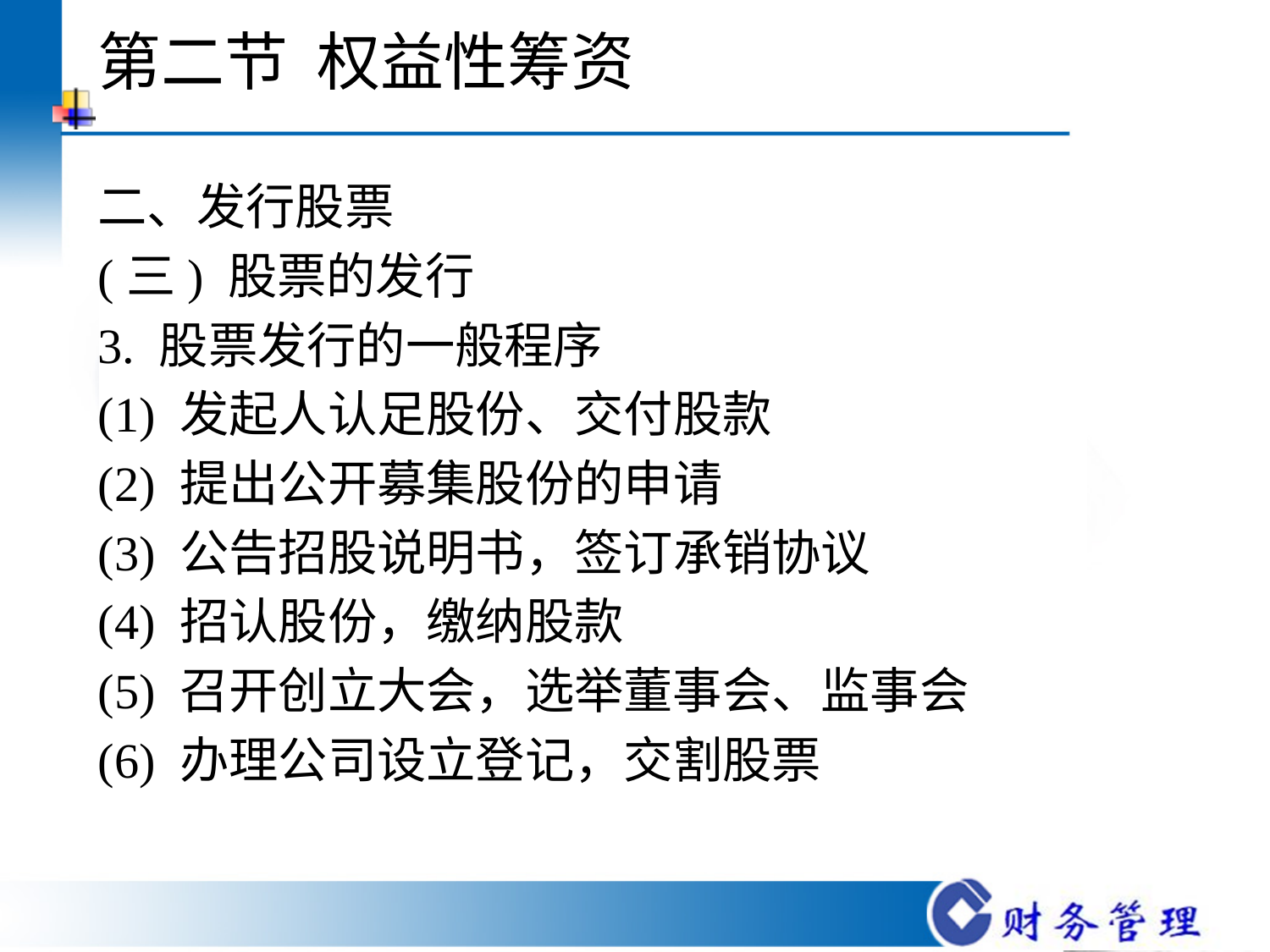

# 第二节  权益性筹资
二、发行股票
(三) 股票的发行
3. 股票发行的一般程序
(1) 发起人认足股份、交付股款
(2) 提出公开募集股份的申请
(3) 公告招股说明书，签订承销协议
(4) 招认股份，缴纳股款
(5) 召开创立大会，选举董事会、监事会
(6) 办理公司设立登记，交割股票
20